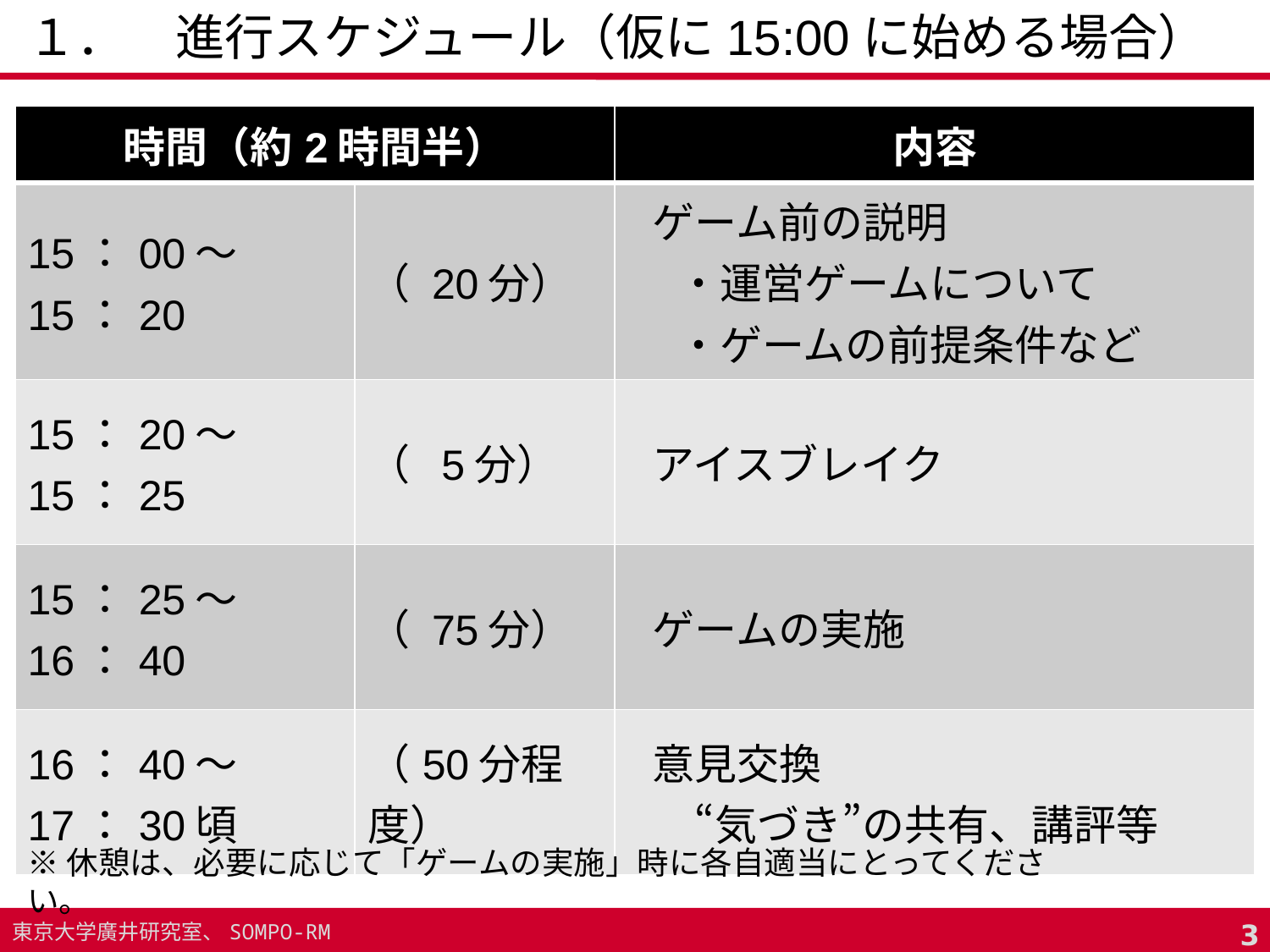

# １．　進行スケジュール（仮に15:00に始める場合）
| 時間（約2時間半） |  | 内容 |
| --- | --- | --- |
| 15：00～15：20 | （ 20分） | ゲーム前の説明 ・運営ゲームについて ・ゲームの前提条件など |
| 15：20～15：25 | （ 5分） | アイスブレイク |
| 15：25～16：40 | （ 75分） | ゲームの実施 |
| 16：40～17：30頃 | （50分程度） | 意見交換 　“気づき”の共有、講評等 |
※休憩は、必要に応じて「ゲームの実施」時に各自適当にとってください。
3